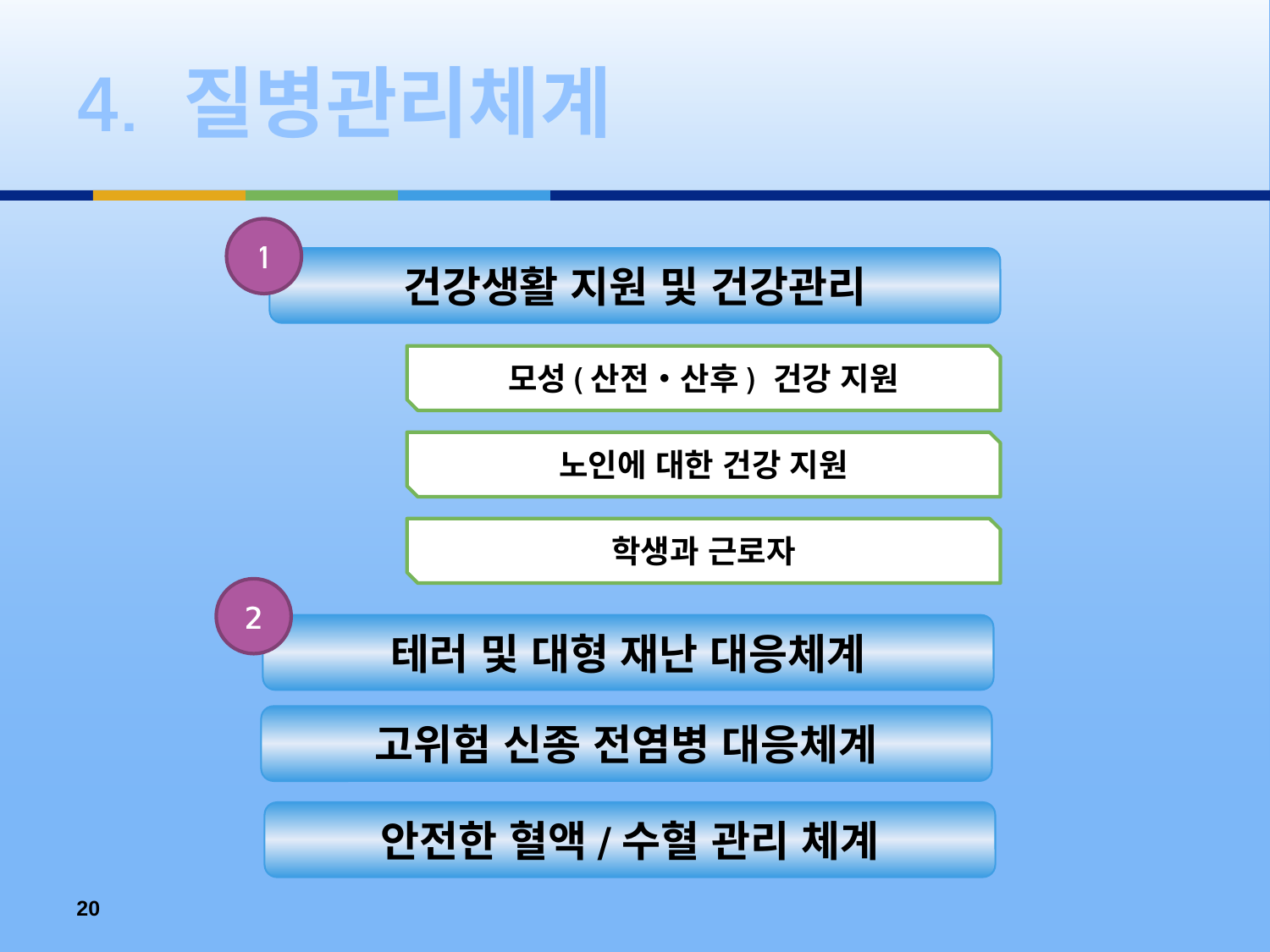

# 4. 질병관리체계
1
건강생활 지원 및 건강관리
모성(산전‧산후) 건강 지원
노인에 대한 건강 지원
학생과 근로자
2
테러 및 대형 재난 대응체계
고위험 신종 전염병 대응체계
안전한 혈액/수혈 관리 체계
20